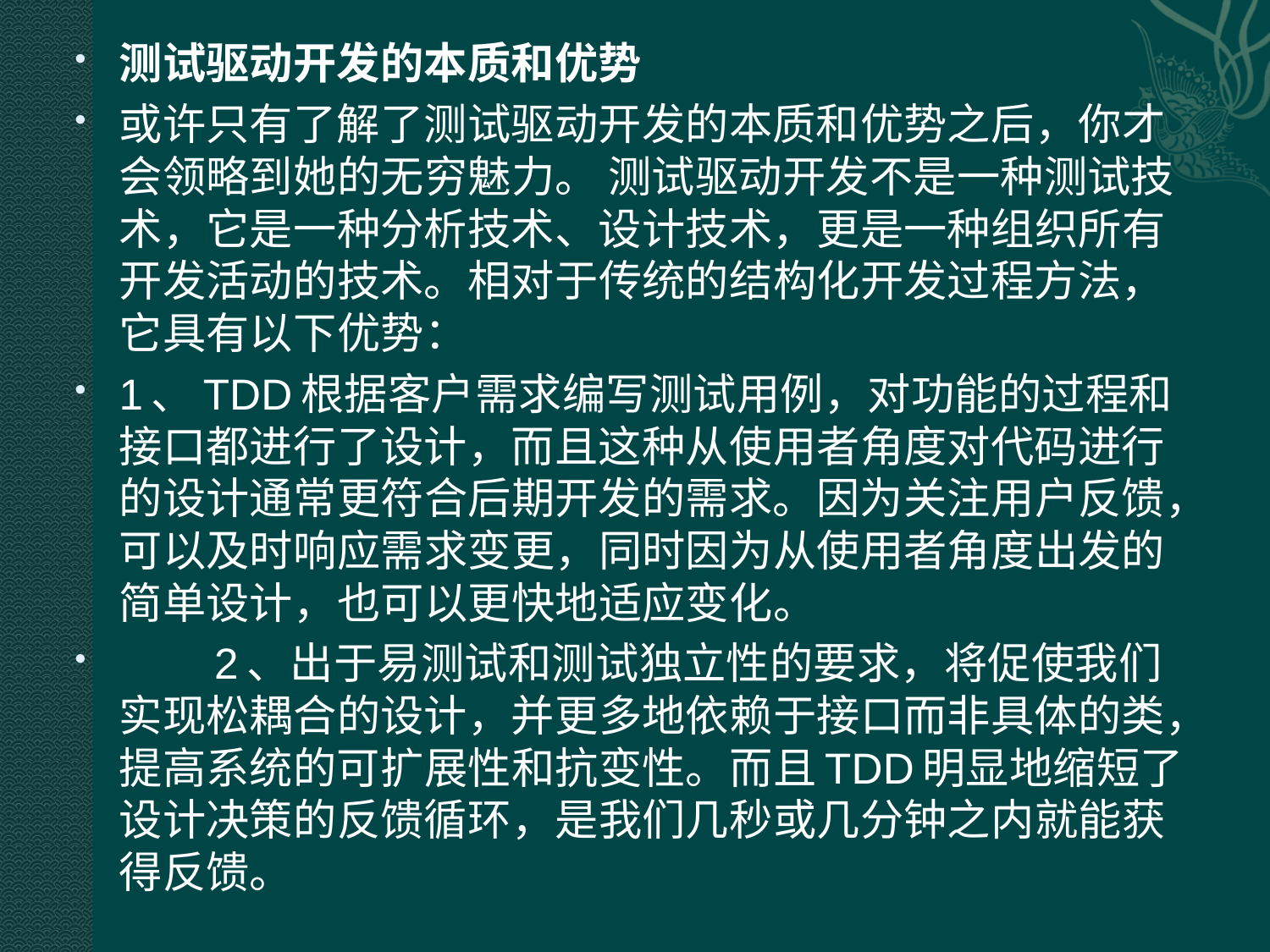

测试驱动开发的本质和优势
或许只有了解了测试驱动开发的本质和优势之后，你才会领略到她的无穷魅力。 测试驱动开发不是一种测试技术，它是一种分析技术、设计技术，更是一种组织所有开发活动的技术。相对于传统的结构化开发过程方法，它具有以下优势：
1、TDD根据客户需求编写测试用例，对功能的过程和接口都进行了设计，而且这种从使用者角度对代码进行的设计通常更符合后期开发的需求。因为关注用户反馈，可以及时响应需求变更，同时因为从使用者角度出发的简单设计，也可以更快地适应变化。
　　2、出于易测试和测试独立性的要求，将促使我们实现松耦合的设计，并更多地依赖于接口而非具体的类，提高系统的可扩展性和抗变性。而且TDD明显地缩短了设计决策的反馈循环，是我们几秒或几分钟之内就能获得反馈。